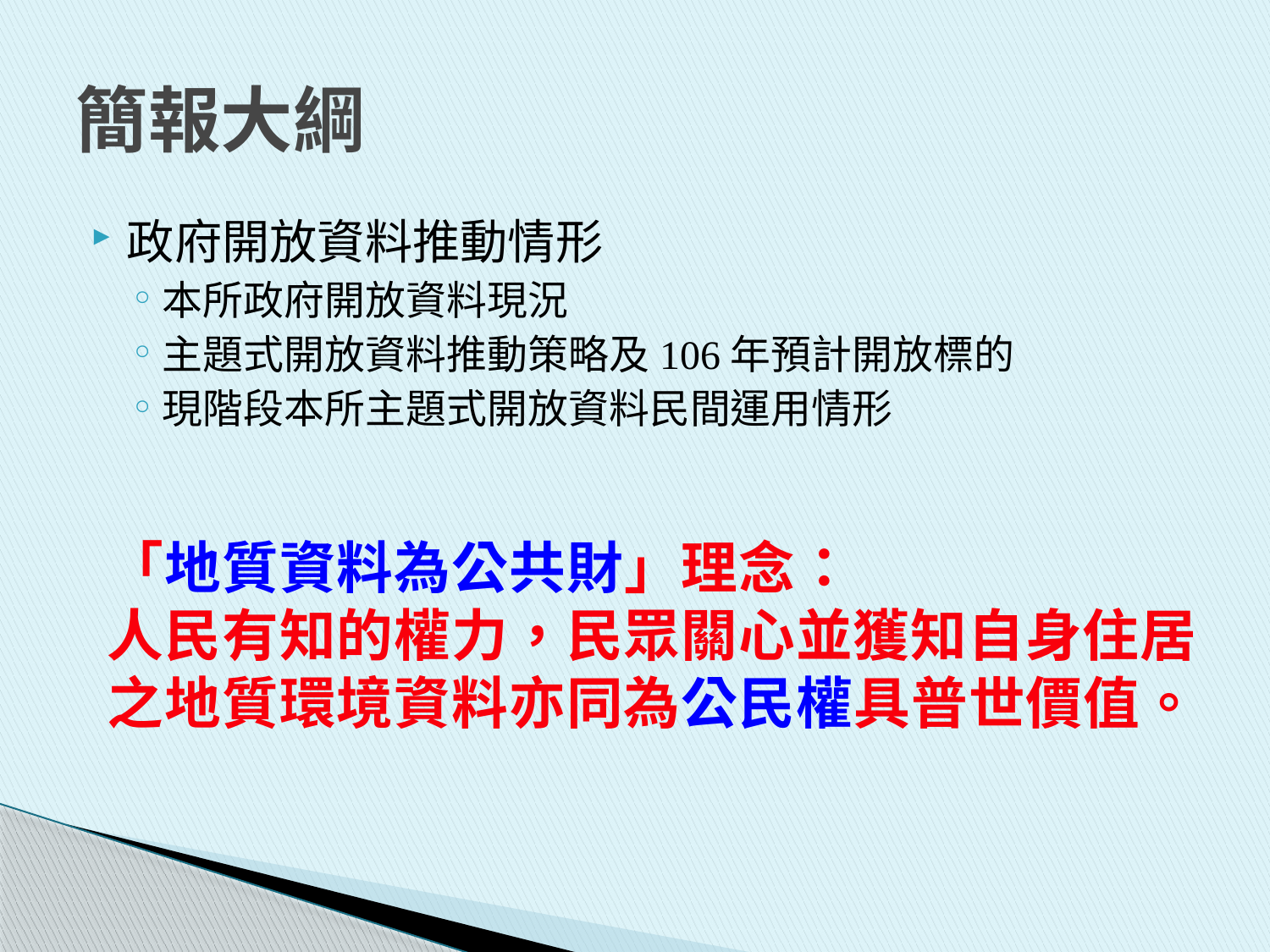

# 簡報大綱
政府開放資料推動情形
本所政府開放資料現況
主題式開放資料推動策略及106年預計開放標的
現階段本所主題式開放資料民間運用情形
「地質資料為公共財」理念：
人民有知的權力，民眾關心並獲知自身住居之地質環境資料亦同為公民權具普世價值。